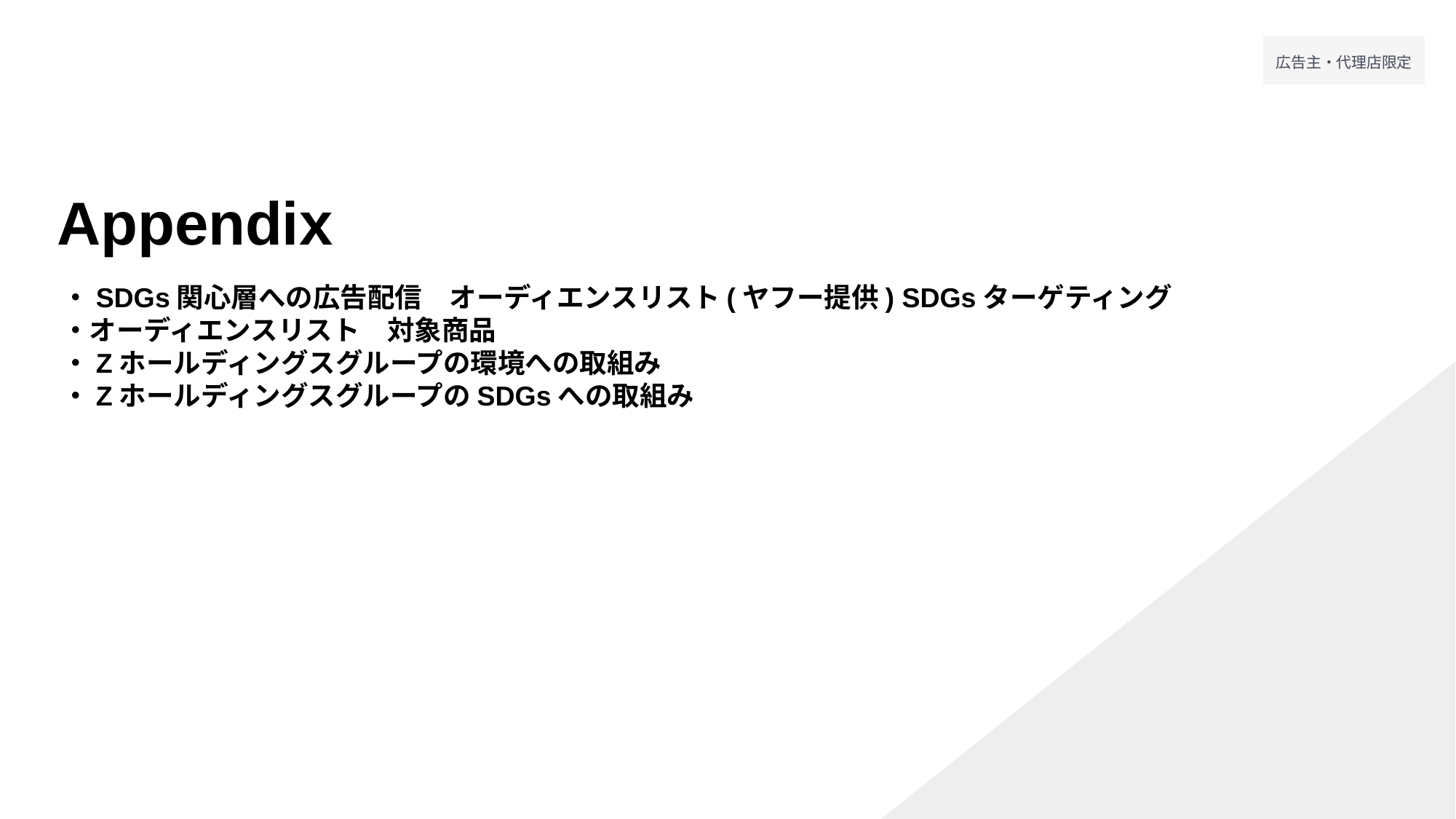

Appendix

・SDGs関心層への広告配信　オーディエンスリスト(ヤフー提供) SDGsターゲティング
・オーディエンスリスト　対象商品
・Zホールディングスグループの環境への取組み
・ZホールディングスグループのSDGsへの取組み